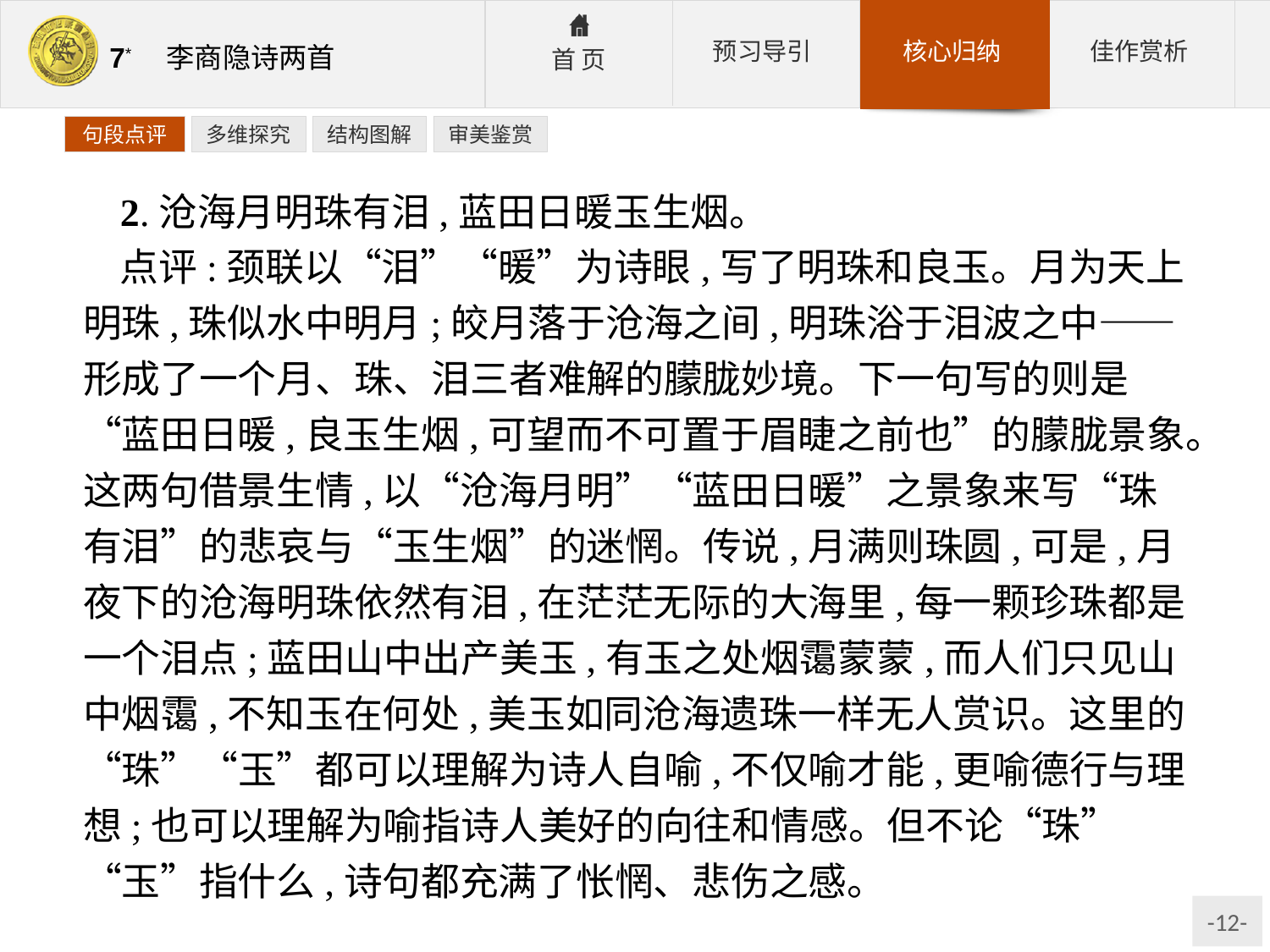

句段点评
多维探究
结构图解
审美鉴赏
2.沧海月明珠有泪,蓝田日暖玉生烟。
点评:颈联以“泪”“暖”为诗眼,写了明珠和良玉。月为天上明珠,珠似水中明月;皎月落于沧海之间,明珠浴于泪波之中——形成了一个月、珠、泪三者难解的朦胧妙境。下一句写的则是“蓝田日暖,良玉生烟,可望而不可置于眉睫之前也”的朦胧景象。这两句借景生情,以“沧海月明”“蓝田日暖”之景象来写“珠有泪”的悲哀与“玉生烟”的迷惘。传说,月满则珠圆,可是,月夜下的沧海明珠依然有泪,在茫茫无际的大海里,每一颗珍珠都是一个泪点;蓝田山中出产美玉,有玉之处烟霭蒙蒙,而人们只见山中烟霭,不知玉在何处,美玉如同沧海遗珠一样无人赏识。这里的“珠”“玉”都可以理解为诗人自喻,不仅喻才能,更喻德行与理想;也可以理解为喻指诗人美好的向往和情感。但不论“珠”“玉”指什么,诗句都充满了怅惘、悲伤之感。